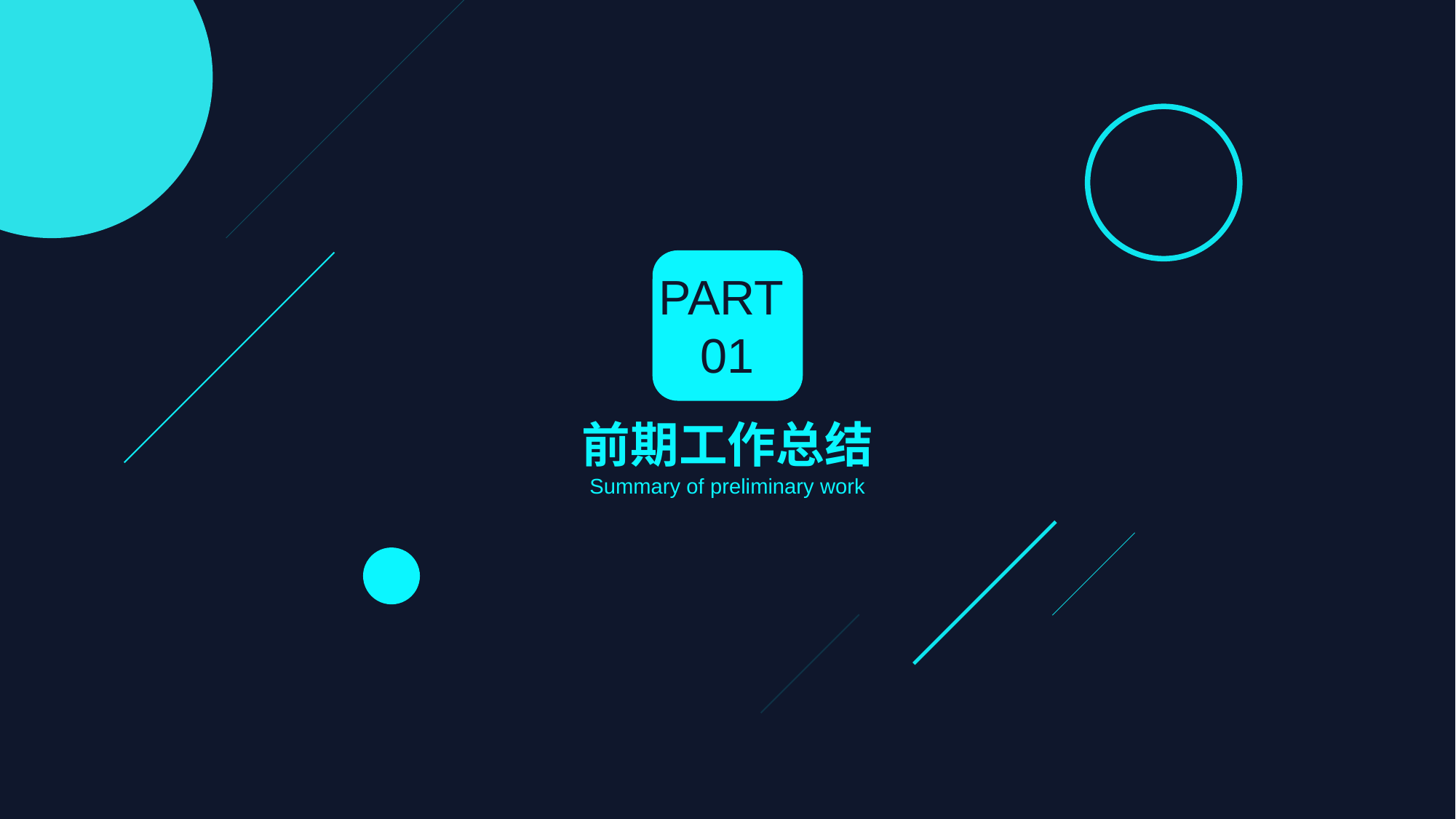

PART
01
前期工作总结
Summary of preliminary work